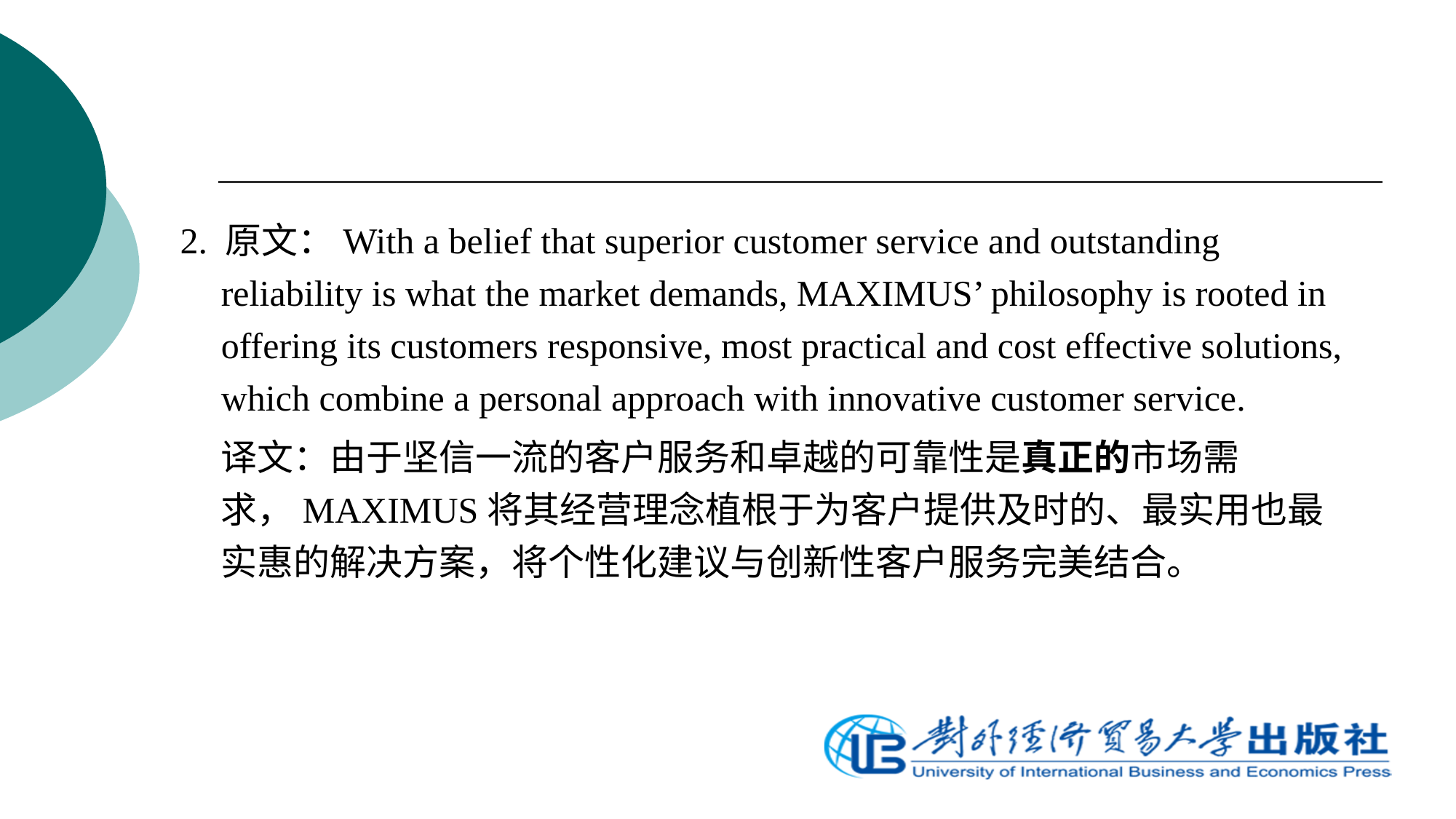

2. 原文：With a belief that superior customer service and outstanding reliability is what the market demands, MAXIMUS’ philosophy is rooted in offering its customers responsive, most practical and cost effective solutions, which combine a personal approach with innovative customer service.
	译文：由于坚信一流的客户服务和卓越的可靠性是真正的市场需求，MAXIMUS将其经营理念植根于为客户提供及时的、最实用也最实惠的解决方案，将个性化建议与创新性客户服务完美结合。